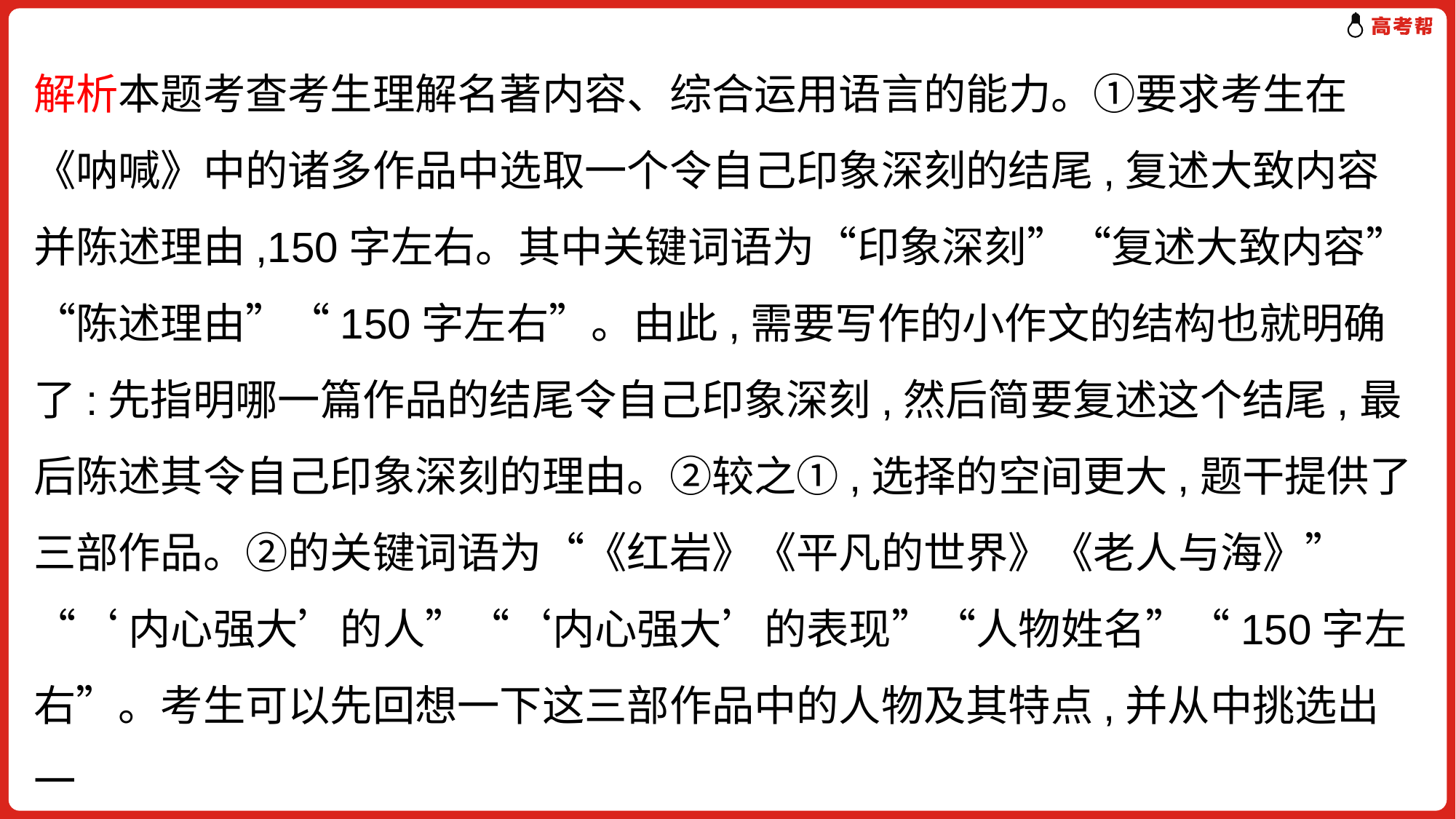

解析本题考查考生理解名著内容、综合运用语言的能力。①要求考生在《呐喊》中的诸多作品中选取一个令自己印象深刻的结尾,复述大致内容并陈述理由,150字左右。其中关键词语为“印象深刻”“复述大致内容”“陈述理由”“150字左右”。由此,需要写作的小作文的结构也就明确了:先指明哪一篇作品的结尾令自己印象深刻,然后简要复述这个结尾,最后陈述其令自己印象深刻的理由。②较之①,选择的空间更大,题干提供了三部作品。②的关键词语为“《红岩》《平凡的世界》《老人与海》”
“‘内心强大’的人”“‘内心强大’的表现”“人物姓名”“150字左右”。考生可以先回想一下这三部作品中的人物及其特点,并从中挑选出一